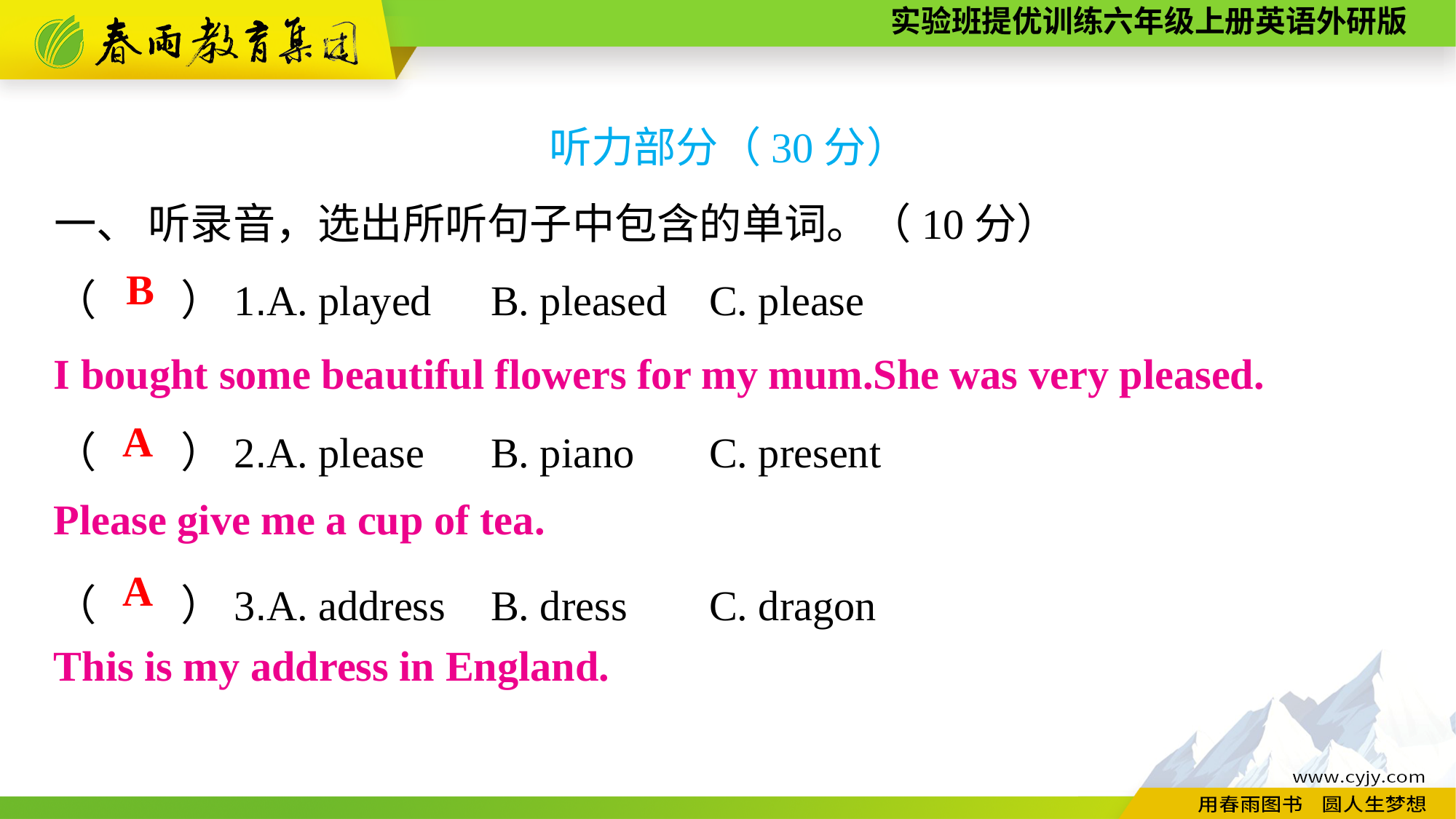

听力部分（30分）
一、 听录音，选出所听句子中包含的单词。（10分）
（　　）1.A. played	B. pleased	C. please

（　　）2.A. please	B. piano	C. present

（　　）3.A. address	B. dress	C. dragon
B
I bought some beautiful flowers for my mum.She was very pleased.
A
Please give me a cup of tea.
A
This is my address in England.